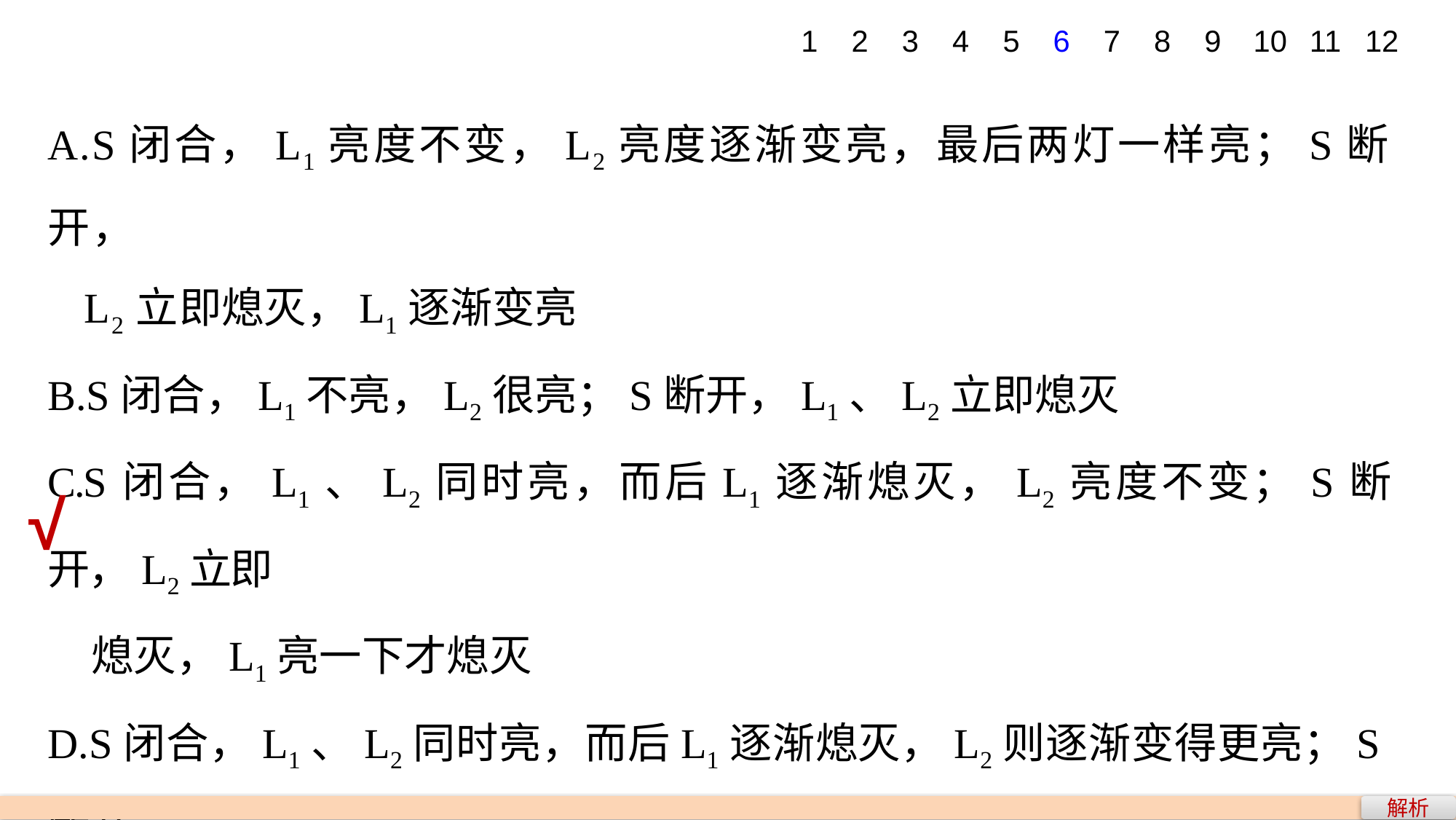

1
2
3
4
5
6
7
8
9
10
11
12
A.S闭合，L1亮度不变，L2亮度逐渐变亮，最后两灯一样亮；S断开，
   L2立即熄灭，L1逐渐变亮
B.S闭合，L1不亮，L2很亮；S断开，L1、L2立即熄灭
C.S闭合，L1、L2同时亮，而后L1逐渐熄灭，L2亮度不变；S断开，L2立即
    熄灭，L1亮一下才熄灭
D.S闭合，L1、L2同时亮，而后L1逐渐熄灭，L2则逐渐变得更亮；S断开，
    L2立即熄灭，L1亮一下才熄灭
解析　S闭合，L1、L2同时亮，因L的直流电阻可以忽略，回路稳定时，L1被短路，熄灭，L2变的更亮，可知A、B、C错，D对.
√

解析